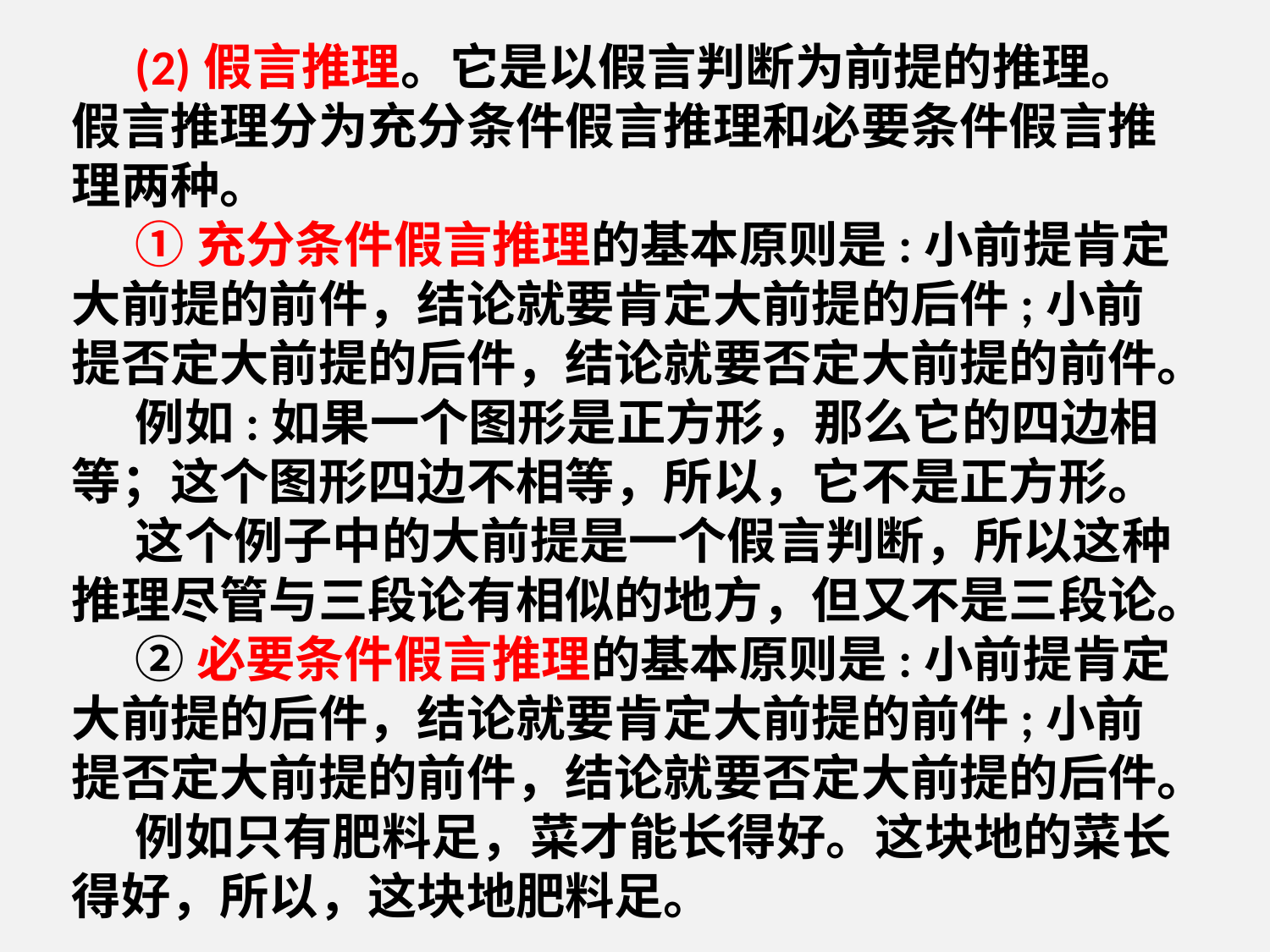

(2)假言推理。它是以假言判断为前提的推理。假言推理分为充分条件假言推理和必要条件假言推理两种。
①充分条件假言推理的基本原则是:小前提肯定大前提的前件，结论就要肯定大前提的后件;小前提否定大前提的后件，结论就要否定大前提的前件。
例如:如果一个图形是正方形，那么它的四边相等；这个图形四边不相等，所以，它不是正方形。
这个例子中的大前提是一个假言判断，所以这种推理尽管与三段论有相似的地方，但又不是三段论。
②必要条件假言推理的基本原则是:小前提肯定大前提的后件，结论就要肯定大前提的前件;小前提否定大前提的前件，结论就要否定大前提的后件。
例如只有肥料足，菜才能长得好。这块地的菜长得好，所以，这块地肥料足。